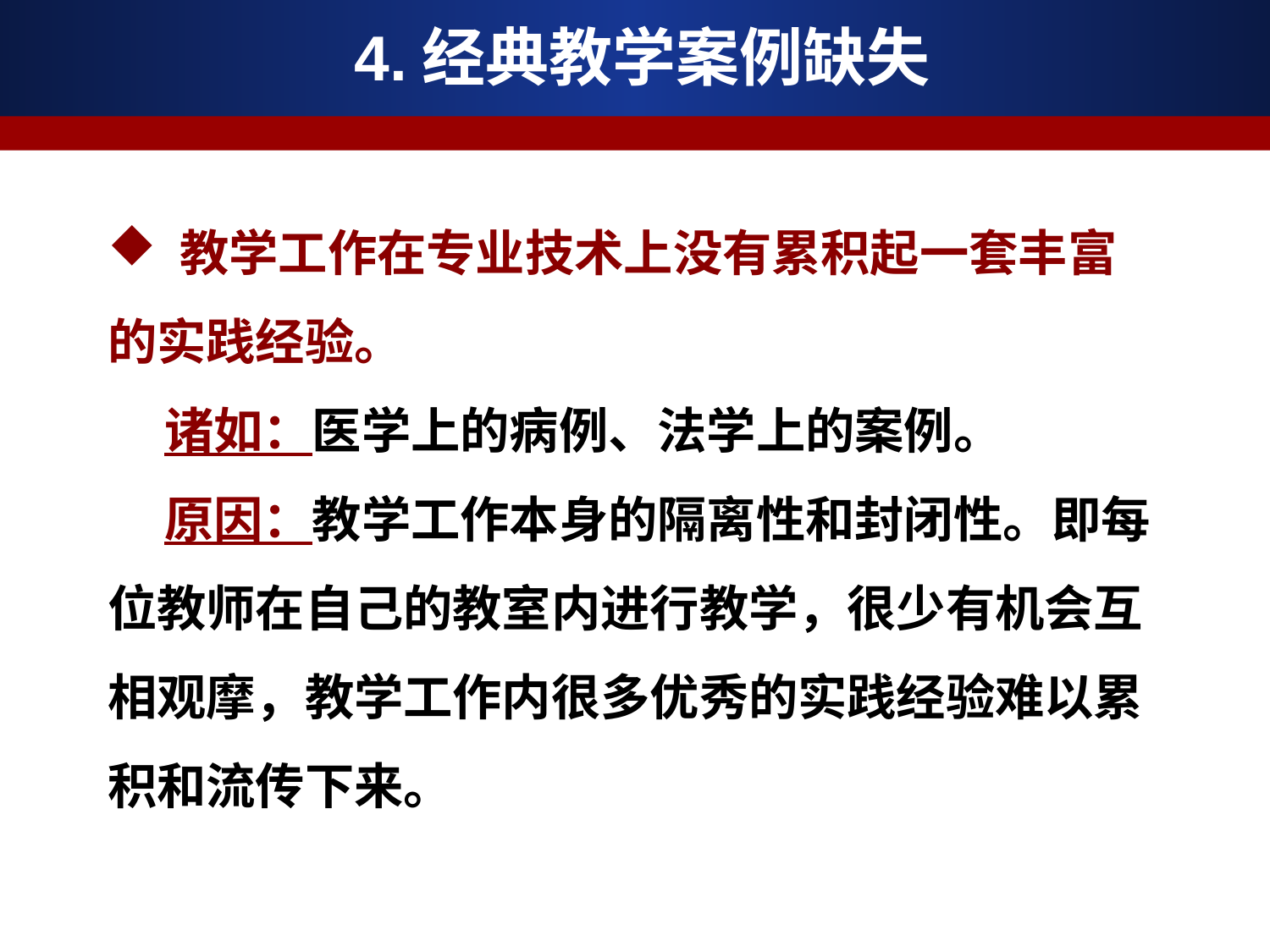

# 4.经典教学案例缺失
 教学工作在专业技术上没有累积起一套丰富的实践经验。
    诸如：医学上的病例、法学上的案例。
    原因：教学工作本身的隔离性和封闭性。即每位教师在自己的教室内进行教学，很少有机会互相观摩，教学工作内很多优秀的实践经验难以累积和流传下来。